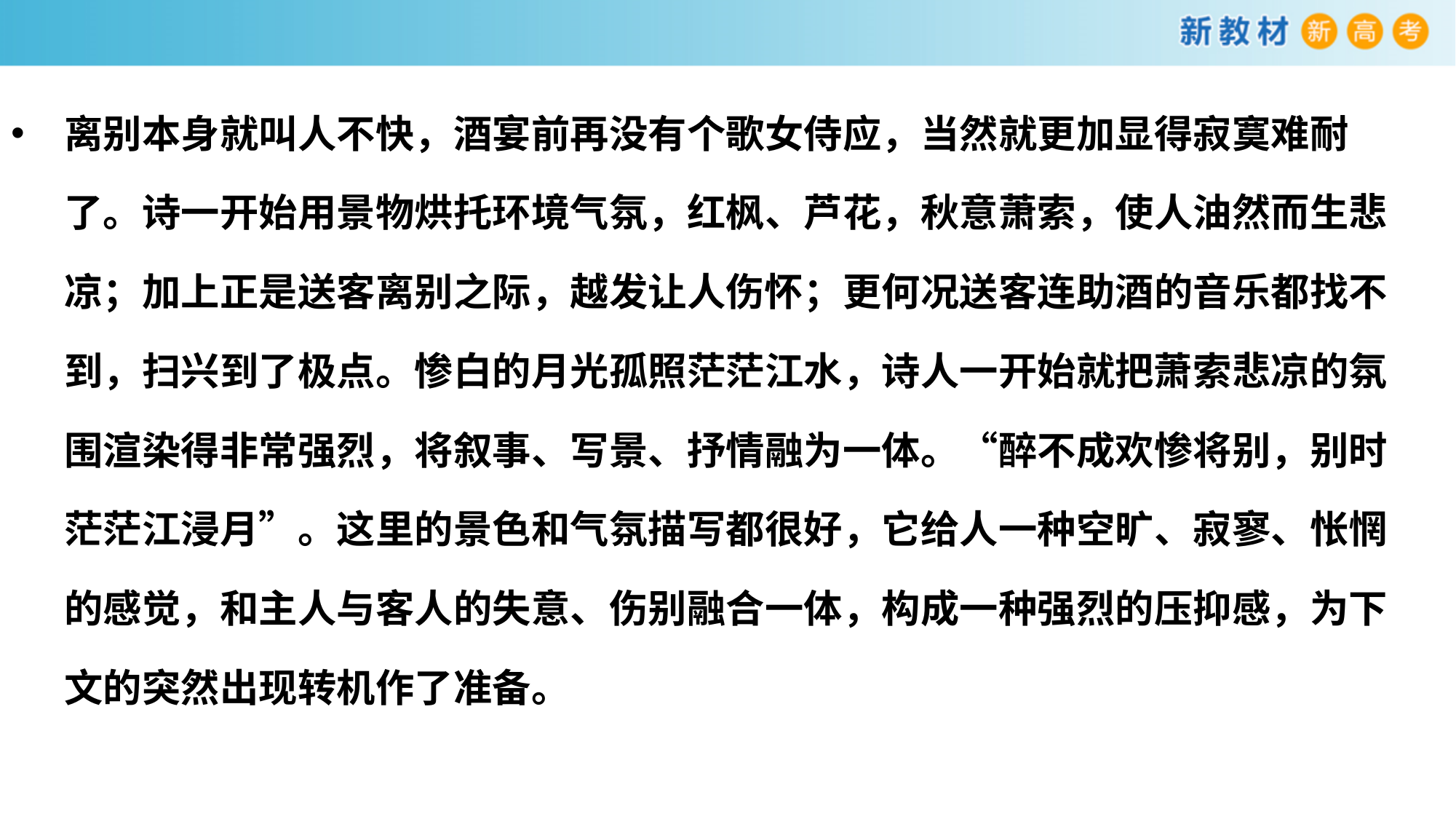

离别本身就叫人不快，酒宴前再没有个歌女侍应，当然就更加显得寂寞难耐了。诗一开始用景物烘托环境气氛，红枫、芦花，秋意萧索，使人油然而生悲凉；加上正是送客离别之际，越发让人伤怀；更何况送客连助酒的音乐都找不到，扫兴到了极点。惨白的月光孤照茫茫江水，诗人一开始就把萧索悲凉的氛围渲染得非常强烈，将叙事、写景、抒情融为一体。“醉不成欢惨将别，别时茫茫江浸月”。这里的景色和气氛描写都很好，它给人一种空旷、寂寥、怅惘的感觉，和主人与客人的失意、伤别融合一体，构成一种强烈的压抑感，为下文的突然出现转机作了准备。